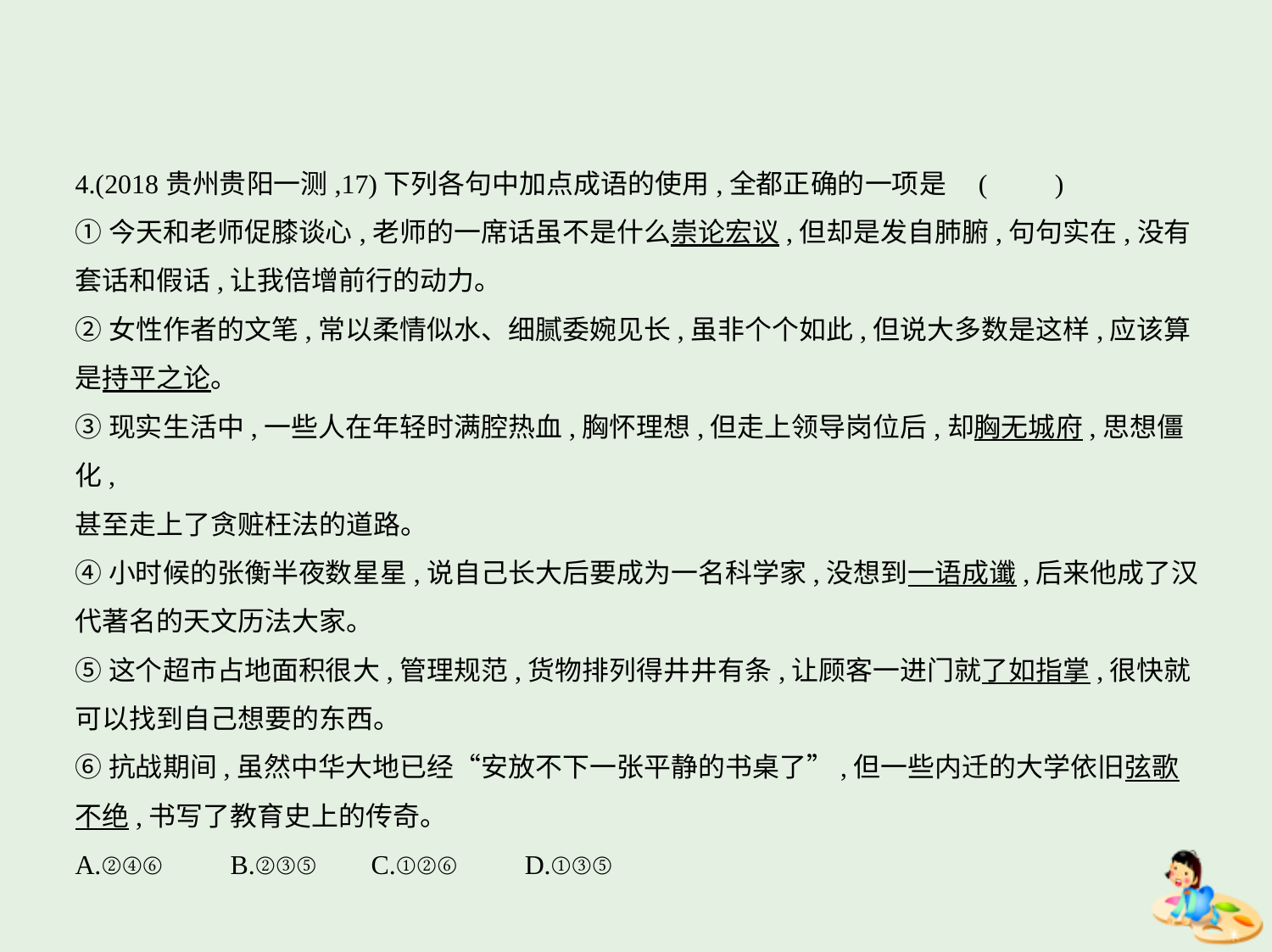

4.(2018贵州贵阳一测,17)下列各句中加点成语的使用,全都正确的一项是 (　　)
①今天和老师促膝谈心,老师的一席话虽不是什么崇论宏议,但却是发自肺腑,句句实在,没有
套话和假话,让我倍增前行的动力。
②女性作者的文笔,常以柔情似水、细腻委婉见长,虽非个个如此,但说大多数是这样,应该算
是持平之论。
③现实生活中,一些人在年轻时满腔热血,胸怀理想,但走上领导岗位后,却胸无城府,思想僵化,
甚至走上了贪赃枉法的道路。
④小时候的张衡半夜数星星,说自己长大后要成为一名科学家,没想到一语成谶,后来他成了汉
代著名的天文历法大家。
⑤这个超市占地面积很大,管理规范,货物排列得井井有条,让顾客一进门就了如指掌,很快就
可以找到自己想要的东西。
⑥抗战期间,虽然中华大地已经“安放不下一张平静的书桌了”,但一些内迁的大学依旧弦歌
不绝,书写了教育史上的传奇。
A.②④⑥　　B.②③⑤        C.①②⑥　　D.①③⑤